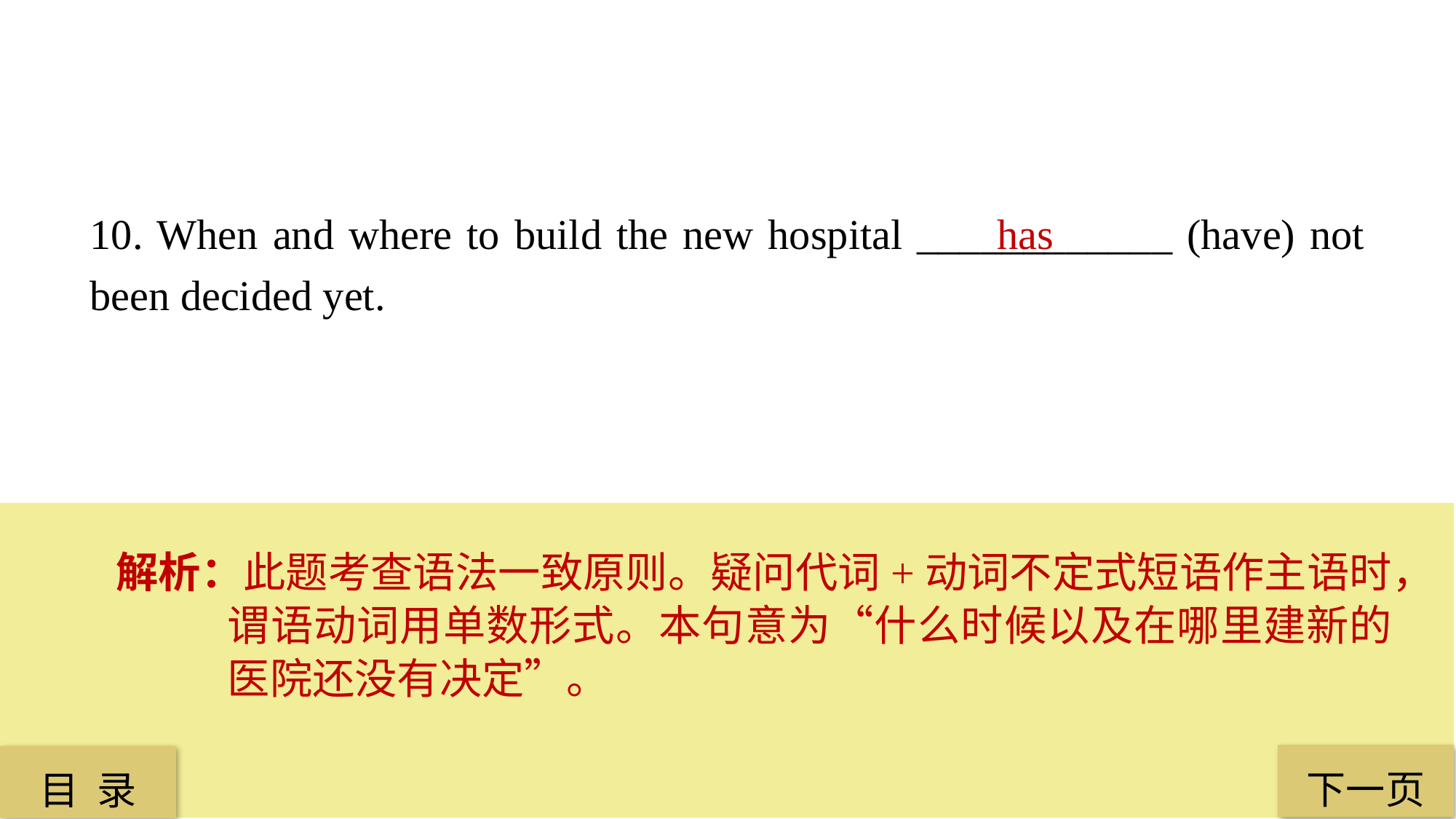

10. When and where to build the new hospital ____________ (have) not been decided yet.
 has
解析：此题考查语法一致原则。疑问代词+动词不定式短语作主语时，谓语动词用单数形式。本句意为“什么时候以及在哪里建新的医院还没有决定”。